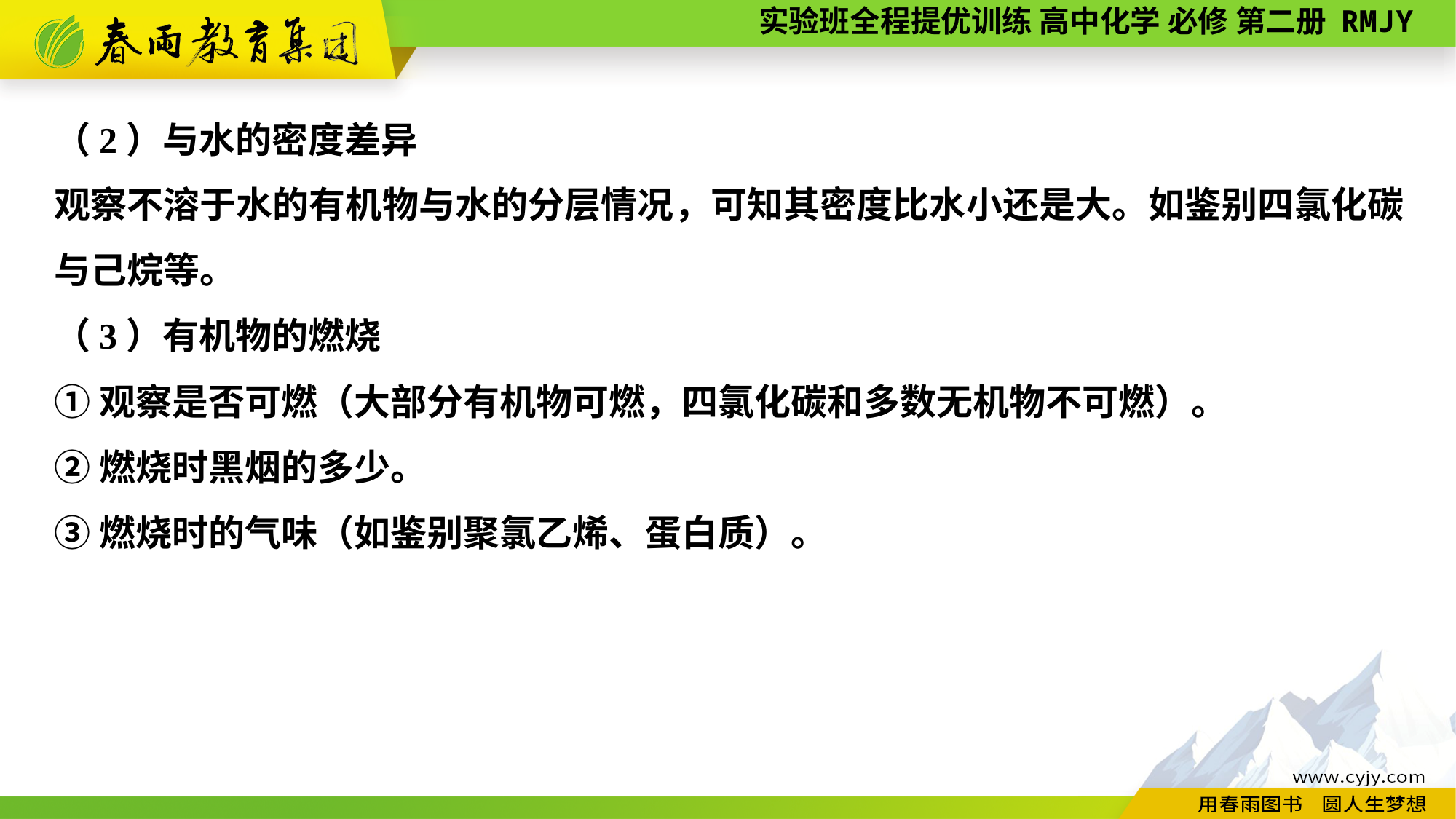

（2）与水的密度差异
观察不溶于水的有机物与水的分层情况，可知其密度比水小还是大。如鉴别四氯化碳与己烷等。
（3）有机物的燃烧
①观察是否可燃（大部分有机物可燃，四氯化碳和多数无机物不可燃）。
②燃烧时黑烟的多少。
③燃烧时的气味（如鉴别聚氯乙烯、蛋白质）。